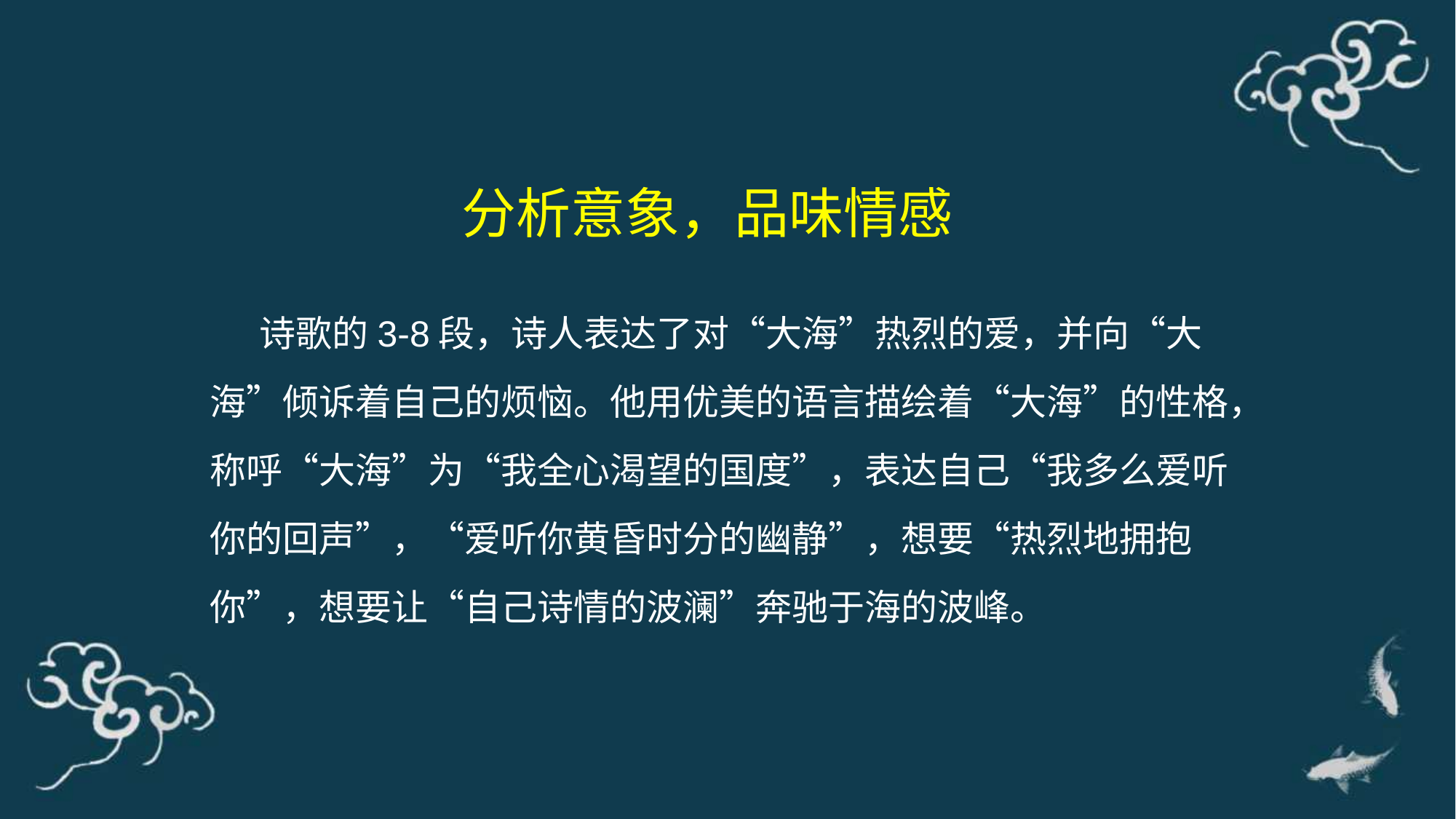

分析意象，品味情感
     诗歌的3-8段，诗人表达了对“大海”热烈的爱，并向“大海”倾诉着自己的烦恼。他用优美的语言描绘着“大海”的性格，称呼“大海”为“我全心渴望的国度”，表达自己“我多么爱听你的回声”，“爱听你黄昏时分的幽静”，想要“热烈地拥抱你”，想要让“自己诗情的波澜”奔驰于海的波峰。